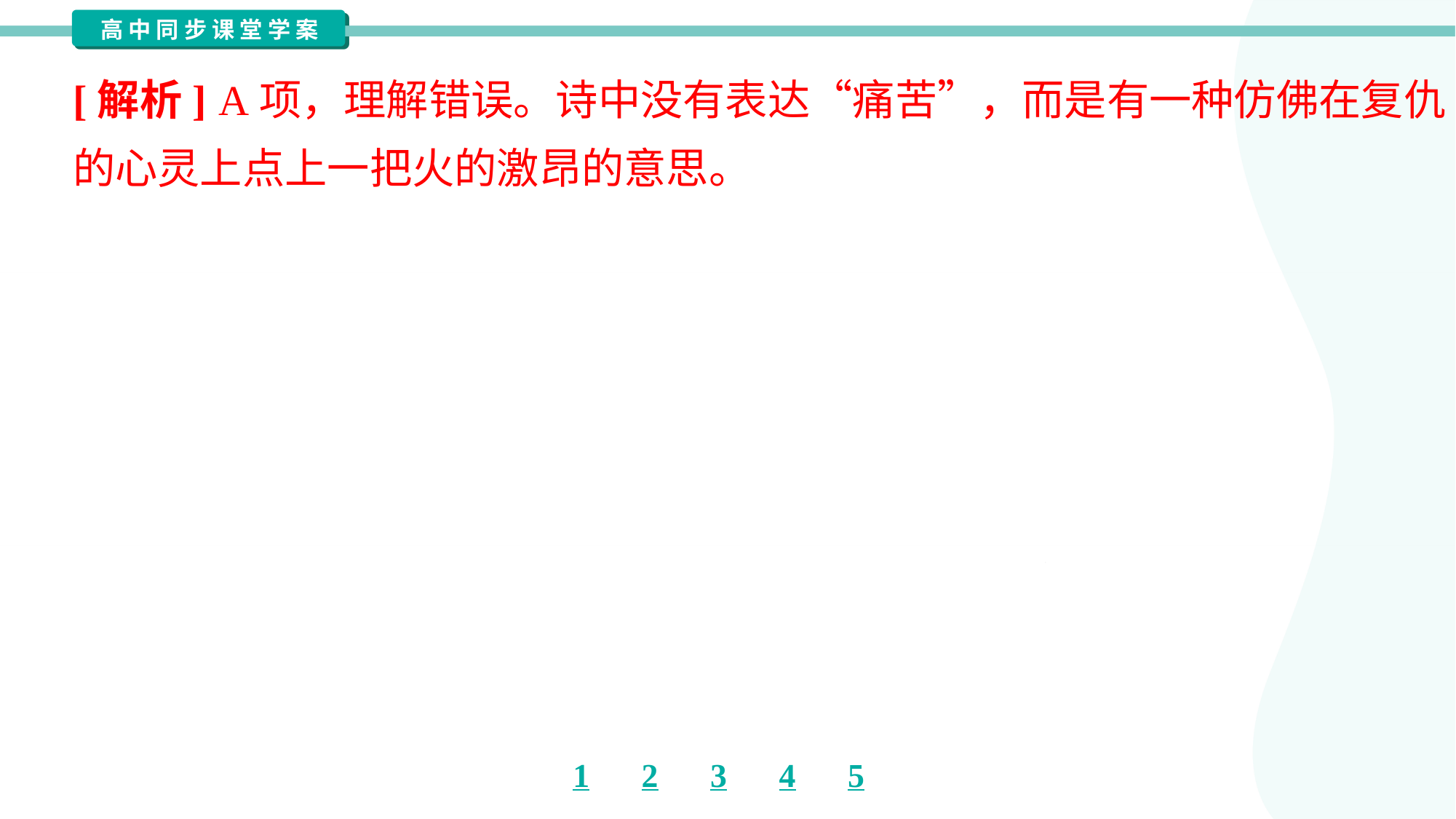

[解析] A项，理解错误。诗中没有表达“痛苦”，而是有一种仿佛在复仇
的心灵上点上一把火的激昂的意思。